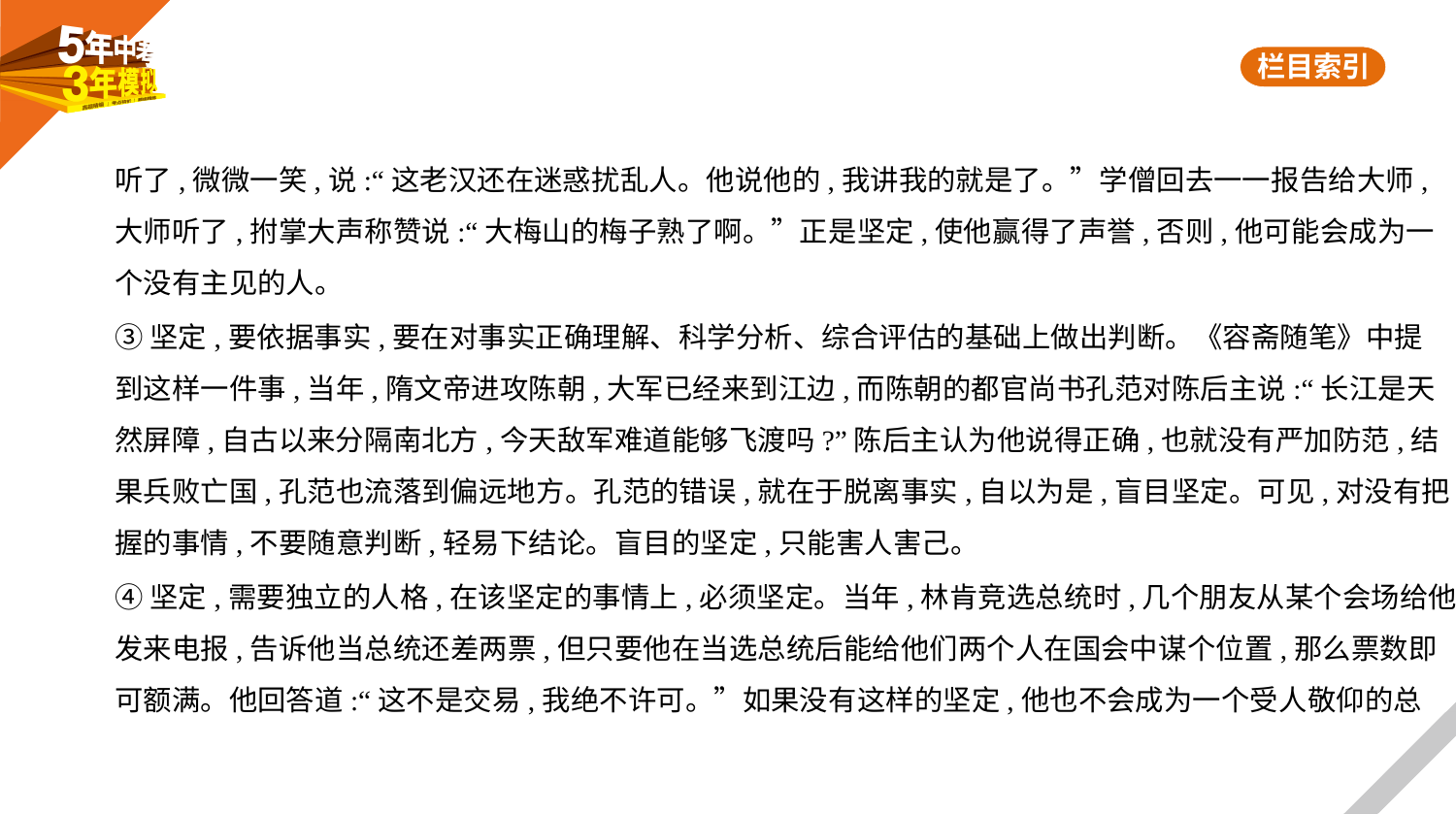

听了,微微一笑,说:“这老汉还在迷惑扰乱人。他说他的,我讲我的就是了。”学僧回去一一报告给大师,
大师听了,拊掌大声称赞说:“大梅山的梅子熟了啊。”正是坚定,使他赢得了声誉,否则,他可能会成为一
个没有主见的人。
③坚定,要依据事实,要在对事实正确理解、科学分析、综合评估的基础上做出判断。《容斋随笔》中提
到这样一件事,当年,隋文帝进攻陈朝,大军已经来到江边,而陈朝的都官尚书孔范对陈后主说:“长江是天
然屏障,自古以来分隔南北方,今天敌军难道能够飞渡吗?”陈后主认为他说得正确,也就没有严加防范,结
果兵败亡国,孔范也流落到偏远地方。孔范的错误,就在于脱离事实,自以为是,盲目坚定。可见,对没有把
握的事情,不要随意判断,轻易下结论。盲目的坚定,只能害人害己。
④坚定,需要独立的人格,在该坚定的事情上,必须坚定。当年,林肯竞选总统时,几个朋友从某个会场给他
发来电报,告诉他当总统还差两票,但只要他在当选总统后能给他们两个人在国会中谋个位置,那么票数即
可额满。他回答道:“这不是交易,我绝不许可。”如果没有这样的坚定,他也不会成为一个受人敬仰的总